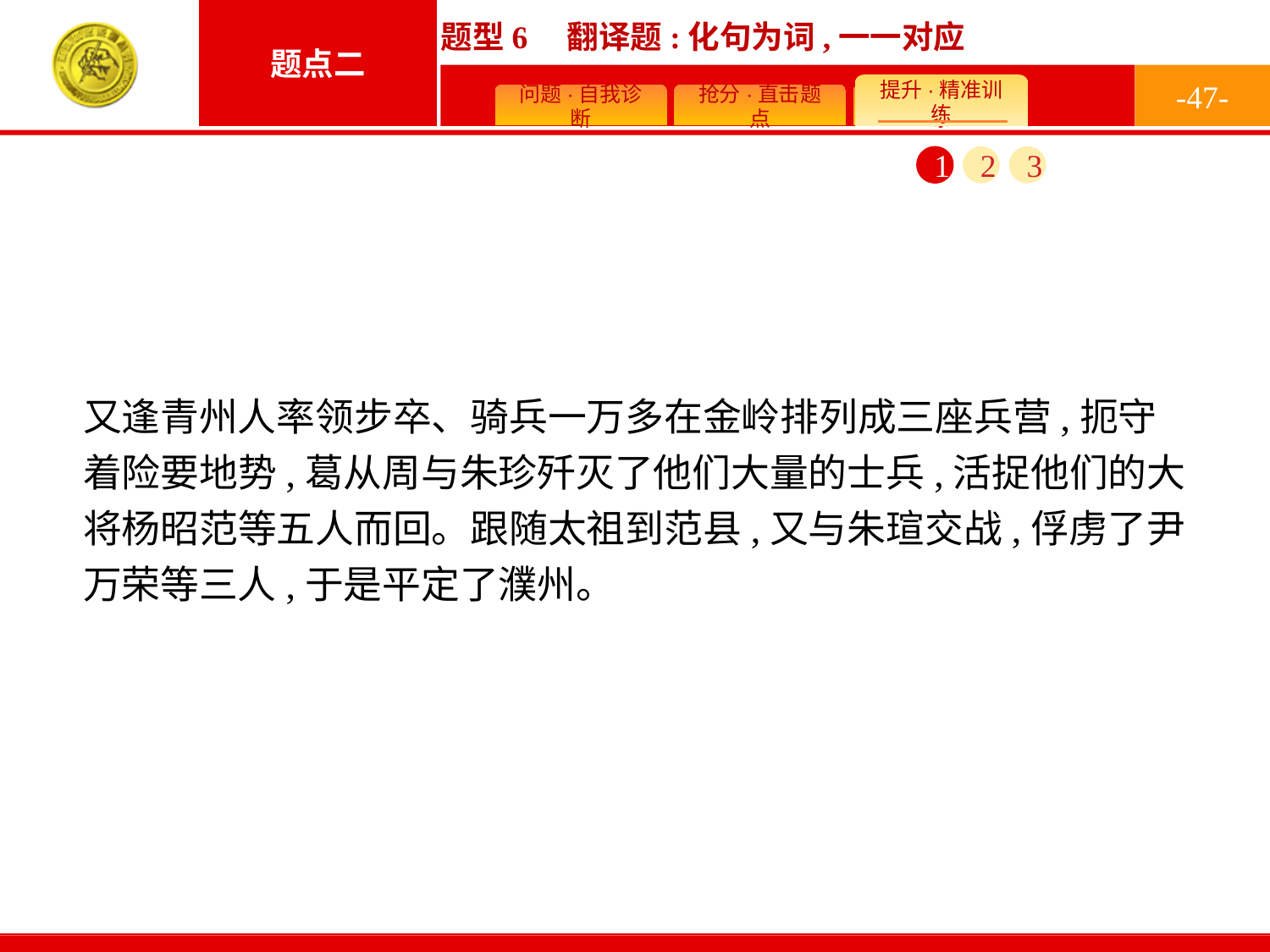

-47-
1
2
3
又逢青州人率领步卒、骑兵一万多在金岭排列成三座兵营,扼守着险要地势,葛从周与朱珍歼灭了他们大量的士兵,活捉他们的大将杨昭范等五人而回。跟随太祖到范县,又与朱瑄交战,俘虏了尹万荣等三人,于是平定了濮州。